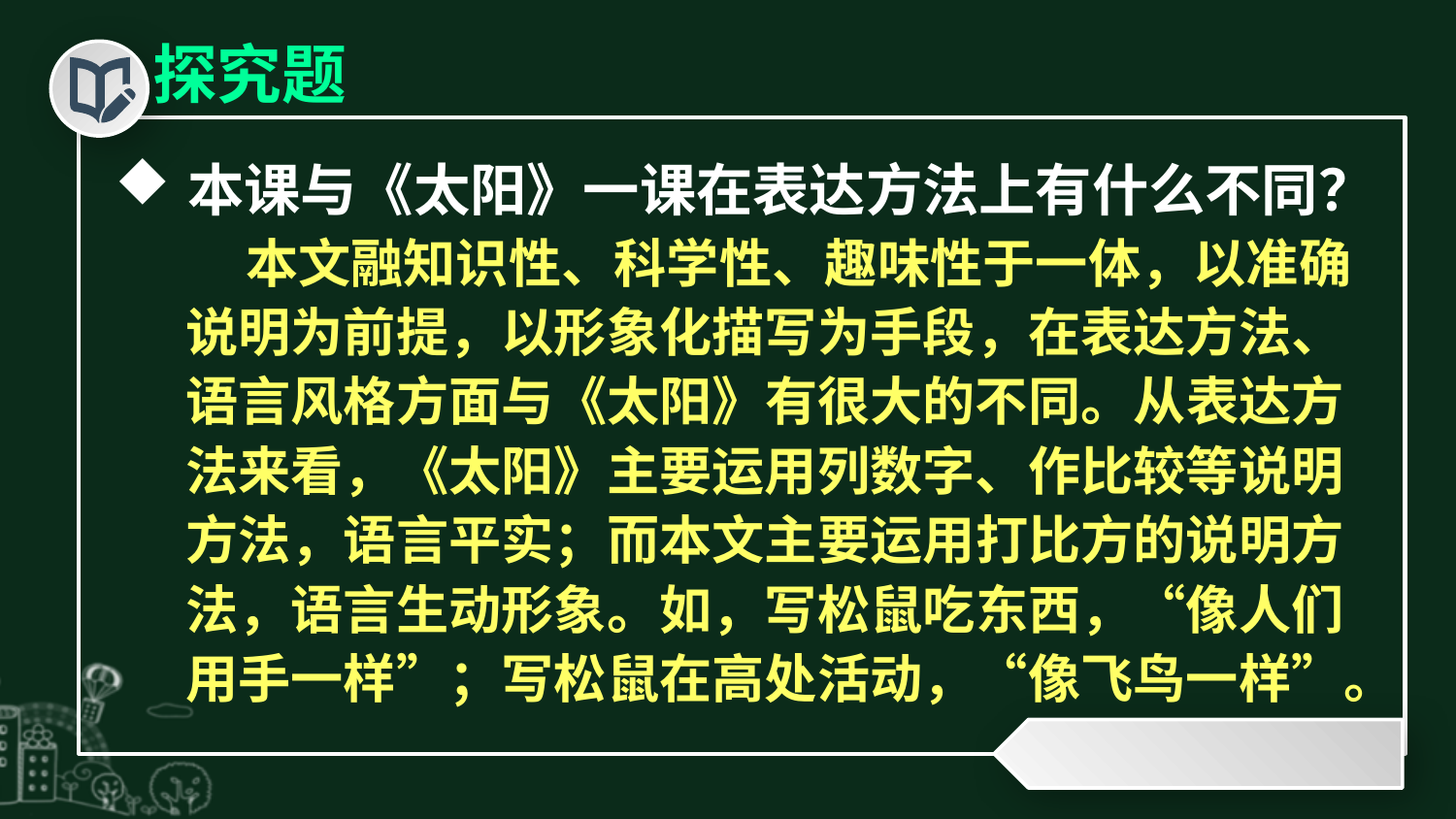

探究题

本课与《太阳》一课在表达方法上有什么不同？
    本文融知识性、科学性、趣味性于一体，以准确说明为前提，以形象化描写为手段，在表达方法、语言风格方面与《太阳》有很大的不同。从表达方法来看，《太阳》主要运用列数字、作比较等说明方法，语言平实；而本文主要运用打比方的说明方法，语言生动形象。如，写松鼠吃东西，“像人们用手一样”；写松鼠在高处活动，“像飞鸟一样”。